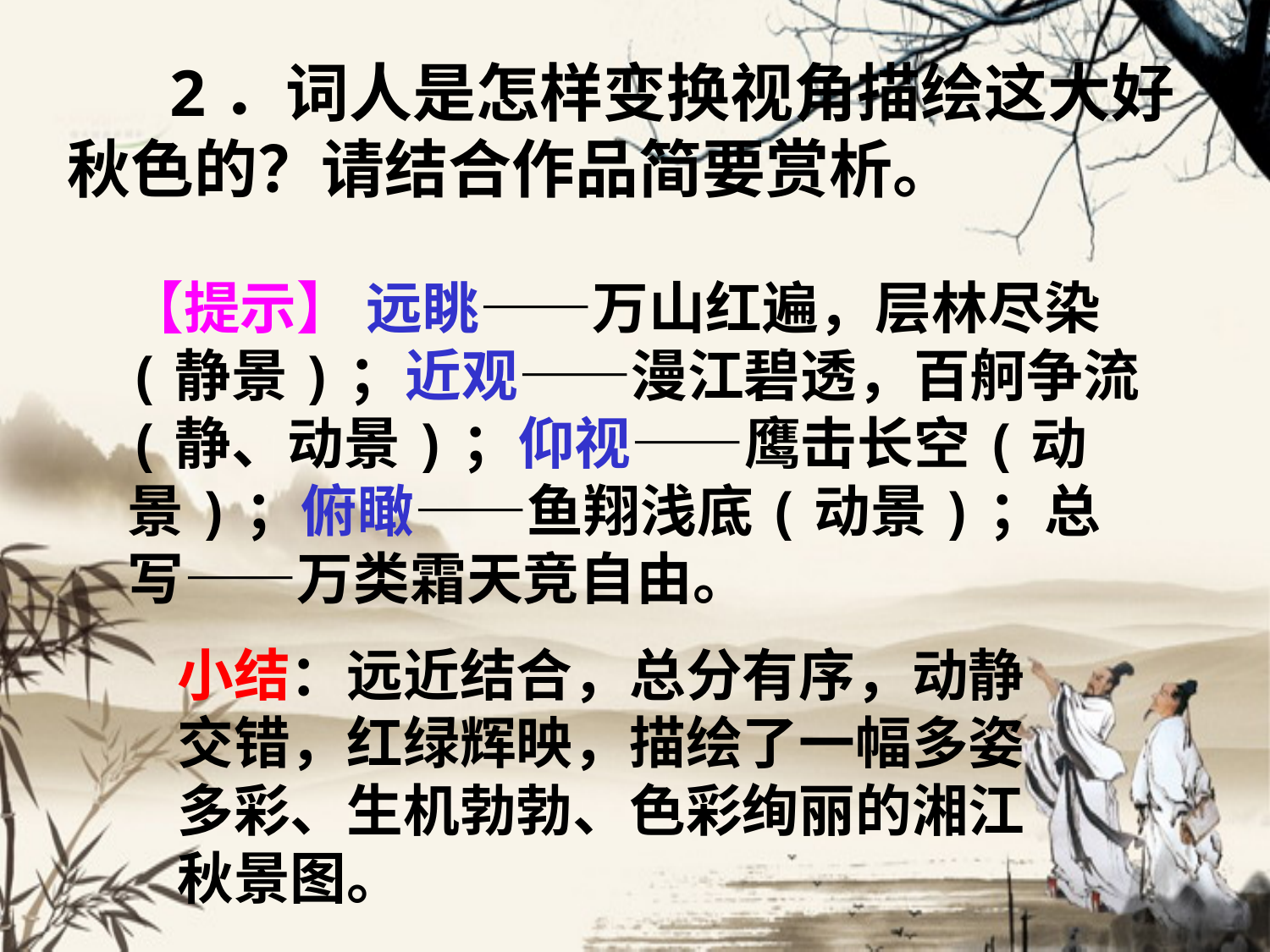

2．词人是怎样变换视角描绘这大好秋色的？请结合作品简要赏析。

【提示】 远眺——万山红遍，层林尽染(静景)；近观——漫江碧透，百舸争流(静、动景)；仰视——鹰击长空(动景)；俯瞰——鱼翔浅底(动景)；总写——万类霜天竞自由。
小结：远近结合，总分有序，动静交错，红绿辉映，描绘了一幅多姿多彩、生机勃勃、色彩绚丽的湘江秋景图。